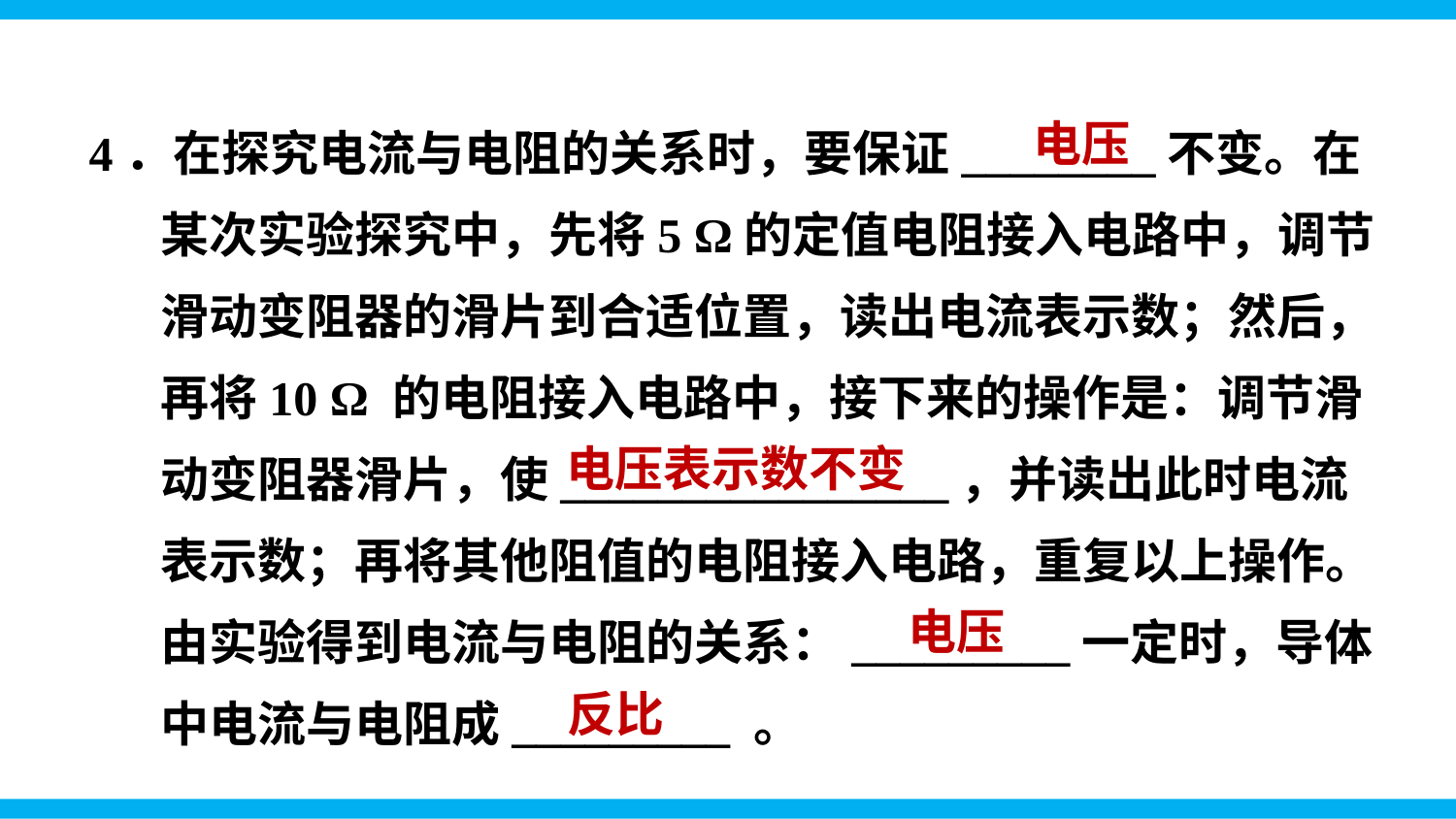

4．在探究电流与电阻的关系时，要保证________不变。在某次实验探究中，先将5 Ω的定值电阻接入电路中，调节滑动变阻器的滑片到合适位置，读出电流表示数；然后，再将10 Ω 的电阻接入电路中，接下来的操作是：调节滑动变阻器滑片，使________________，并读出此时电流表示数；再将其他阻值的电阻接入电路，重复以上操作。由实验得到电流与电阻的关系：_________一定时，导体中电流与电阻成_________ 。
电压
电压表示数不变
电压
反比